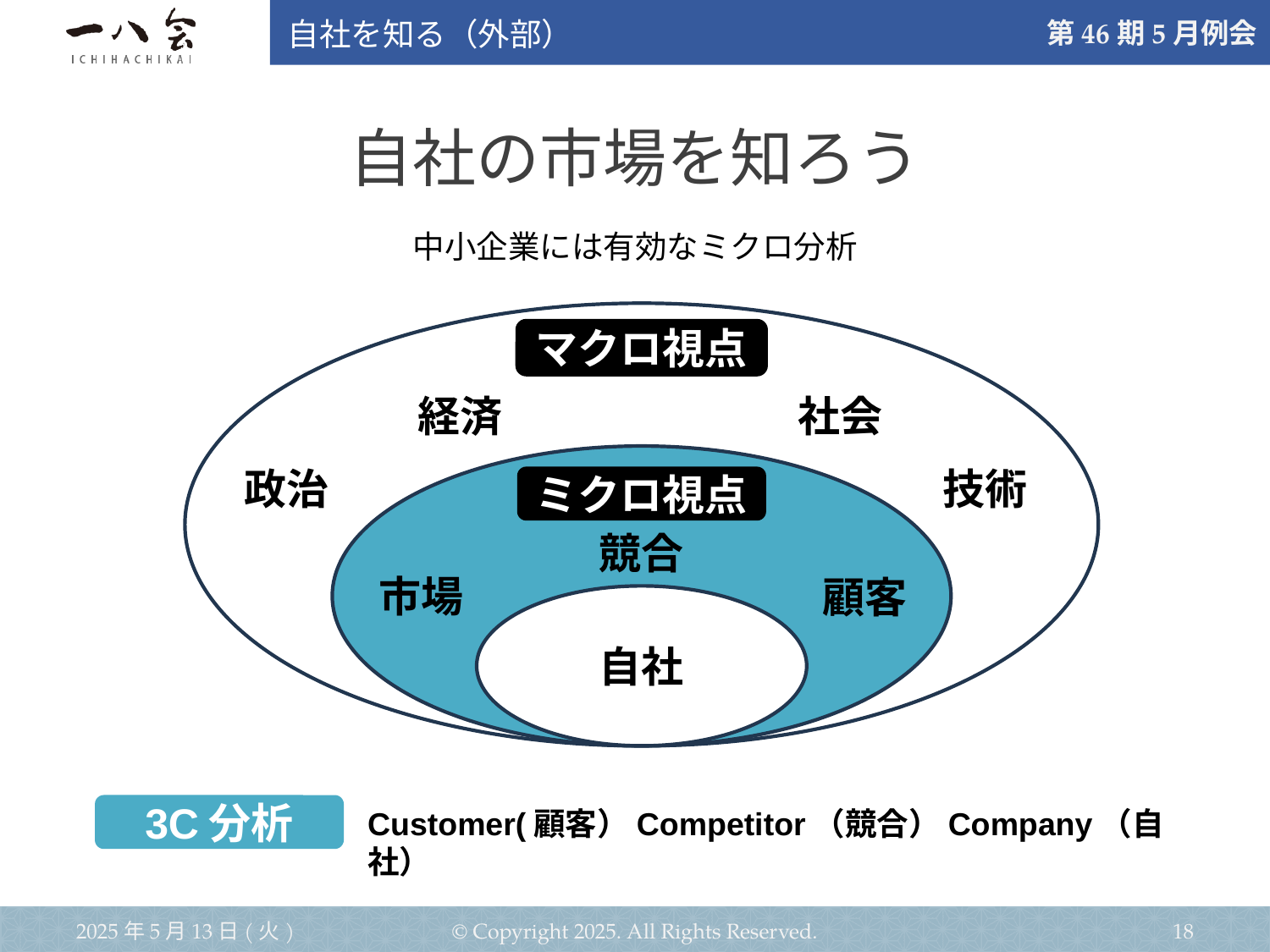

自社を知る（外部）
# 自社の市場を知ろう
中小企業には有効なミクロ分析

マクロ視点
経済
社会

政治
技術
ミクロ視点
競合
市場
顧客
自社
3C分析
Customer(顧客）Competitor（競合）Company（自社）
2025年5月13日(火)
© Copyright 2025. All Rights Reserved.
18